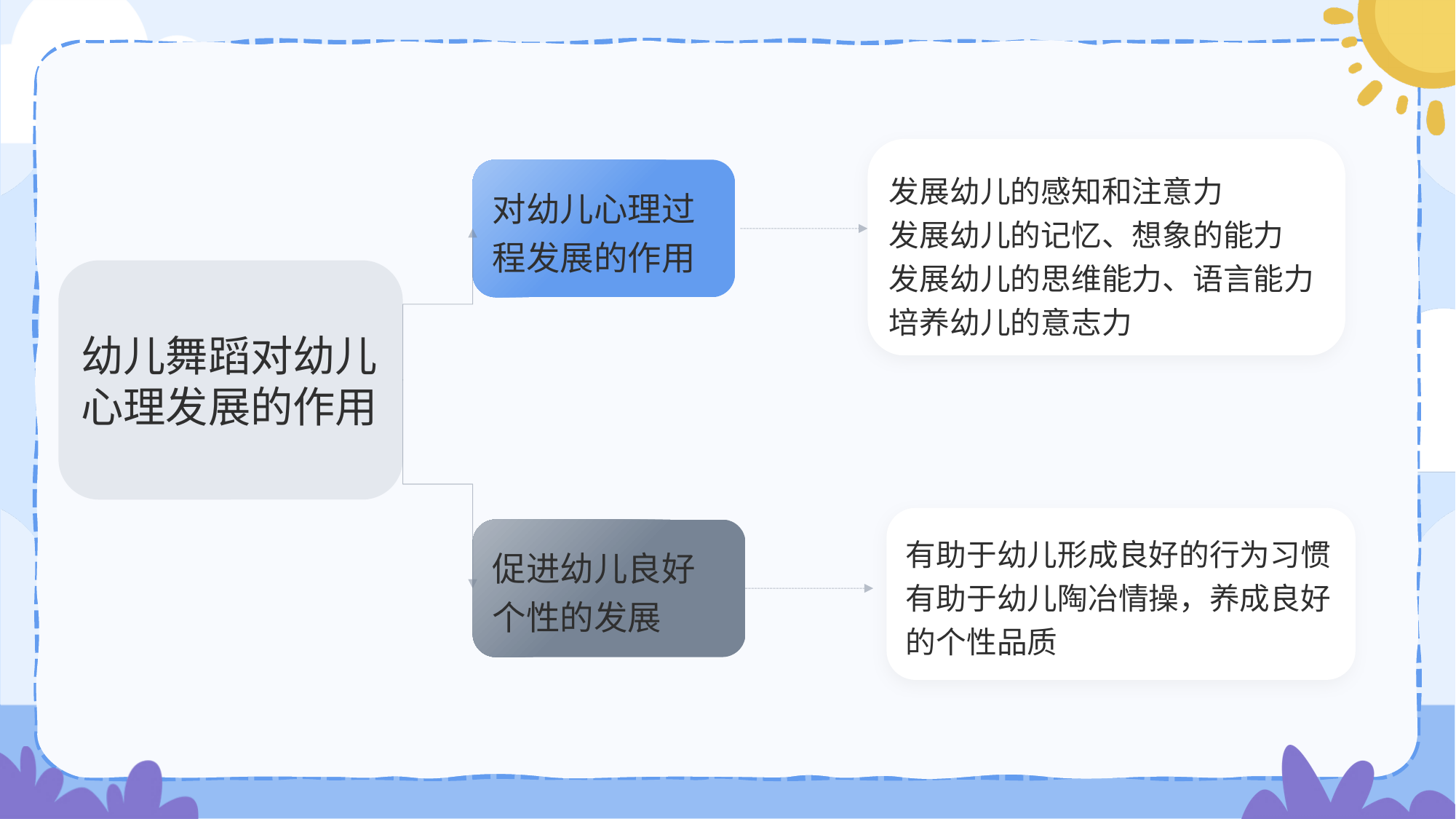

发展幼儿的感知和注意力
发展幼儿的记忆、想象的能力
发展幼儿的思维能力、语言能力
培养幼儿的意志力

对幼儿心理过程发展的作用
幼儿舞蹈对幼儿心理发展的作用
有助于幼儿形成良好的行为习惯
有助于幼儿陶冶情操，养成良好的个性品质
促进幼儿良好个性的发展